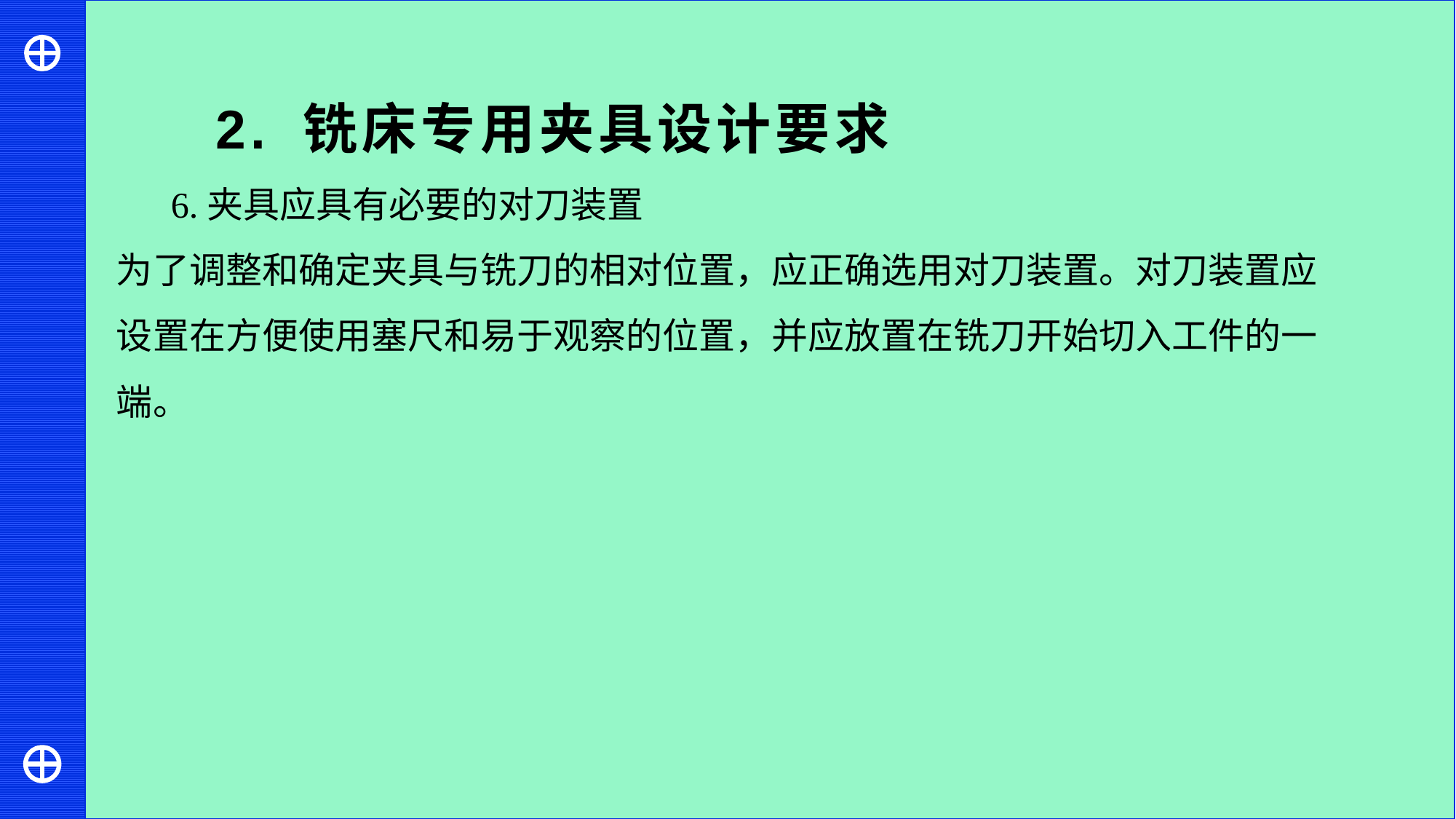

2. 铣床专用夹具设计要求
6.夹具应具有必要的对刀装置
为了调整和确定夹具与铣刀的相对位置，应正确选用对刀装置。对刀装置应设置在方便使用塞尺和易于观察的位置，并应放置在铣刀开始切入工件的一端。